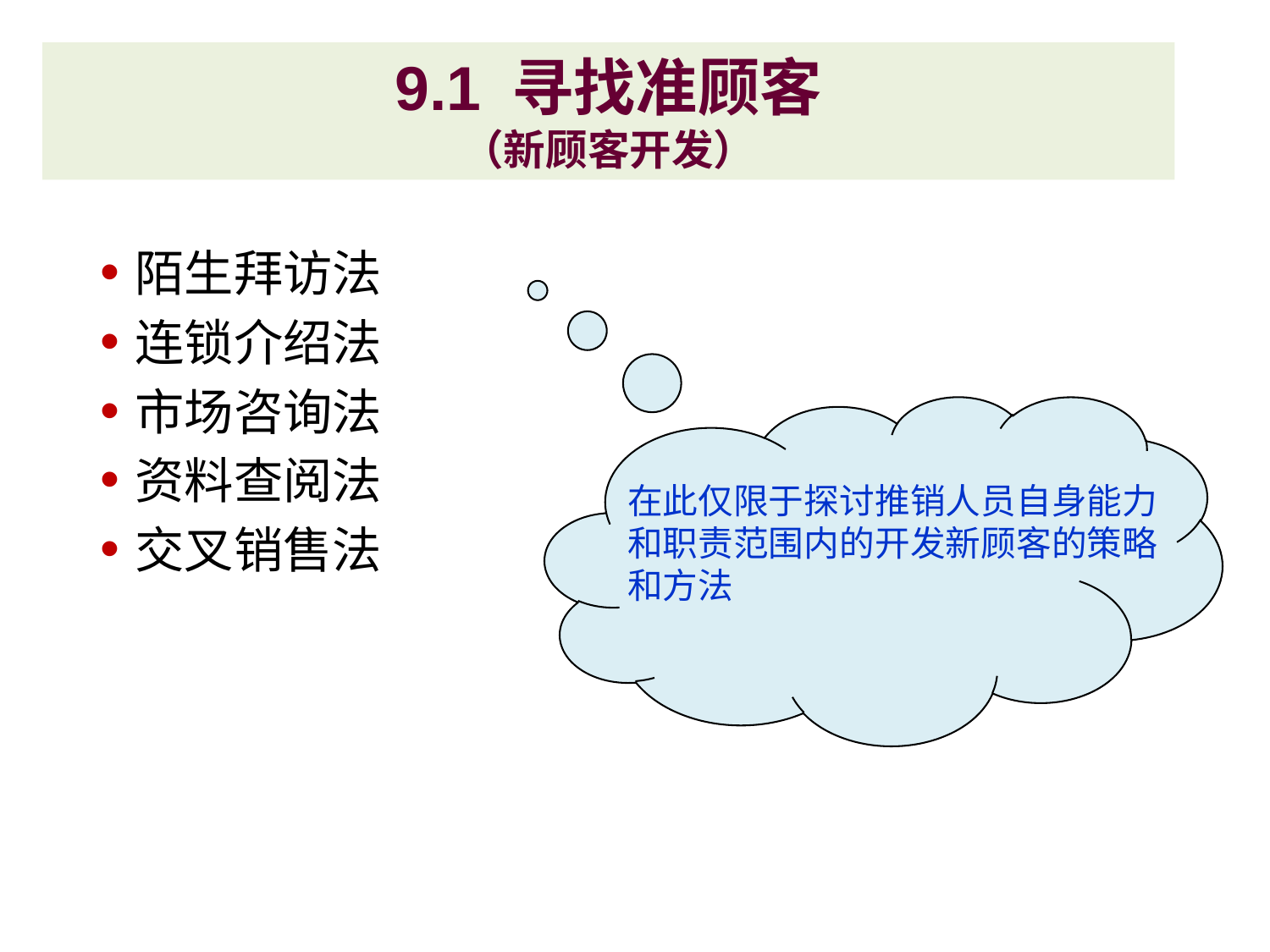

# 9.1 寻找准顾客 （新顾客开发）
陌生拜访法
连锁介绍法
市场咨询法
资料查阅法
交叉销售法

在此仅限于探讨推销人员自身能力和职责范围内的开发新顾客的策略和方法